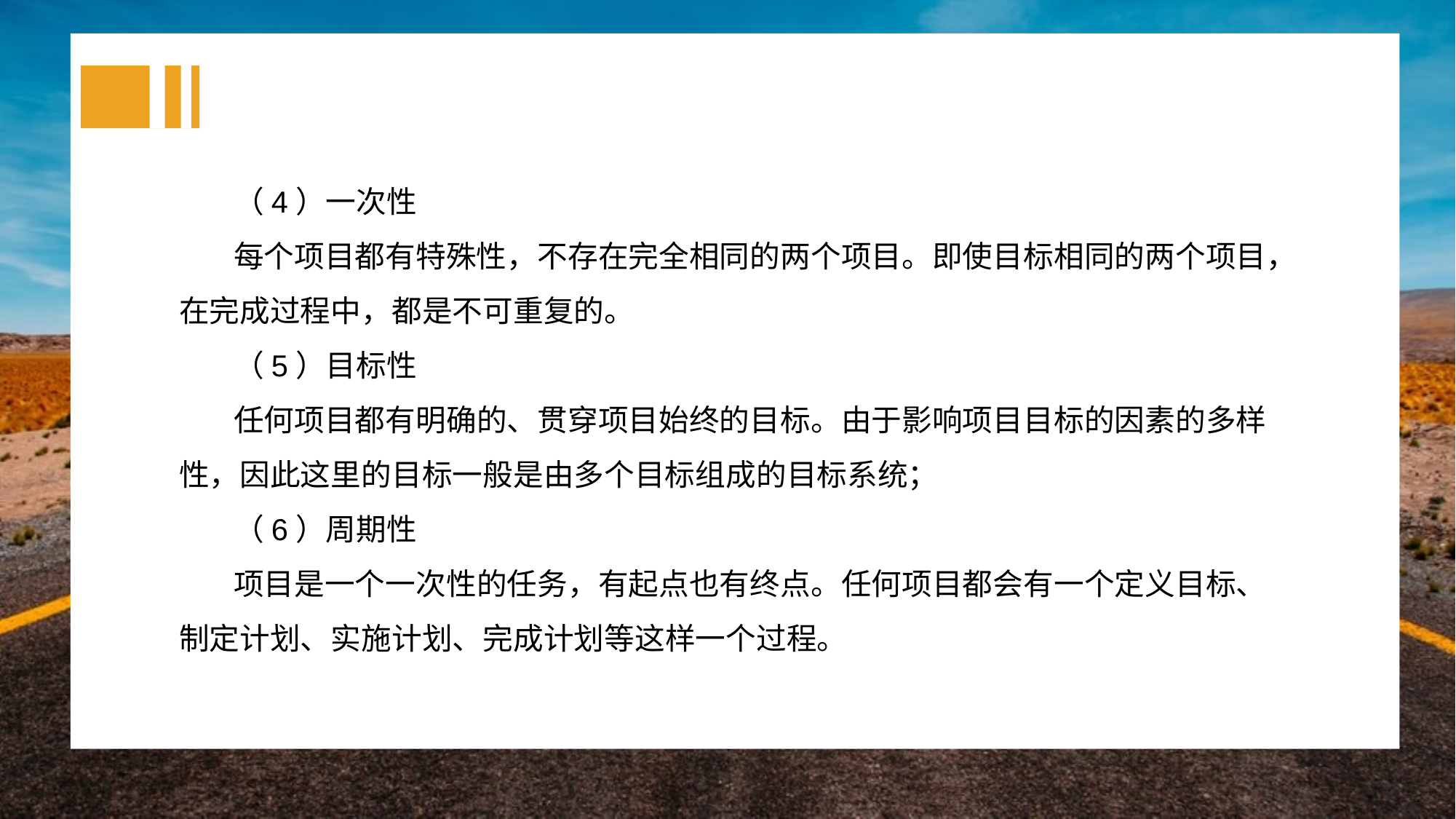

（4）一次性
每个项目都有特殊性，不存在完全相同的两个项目。即使目标相同的两个项目，在完成过程中，都是不可重复的。
（5）目标性
任何项目都有明确的、贯穿项目始终的目标。由于影响项目目标的因素的多样性，因此这里的目标一般是由多个目标组成的目标系统；
（6）周期性
项目是一个一次性的任务，有起点也有终点。任何项目都会有一个定义目标、制定计划、实施计划、完成计划等这样一个过程。